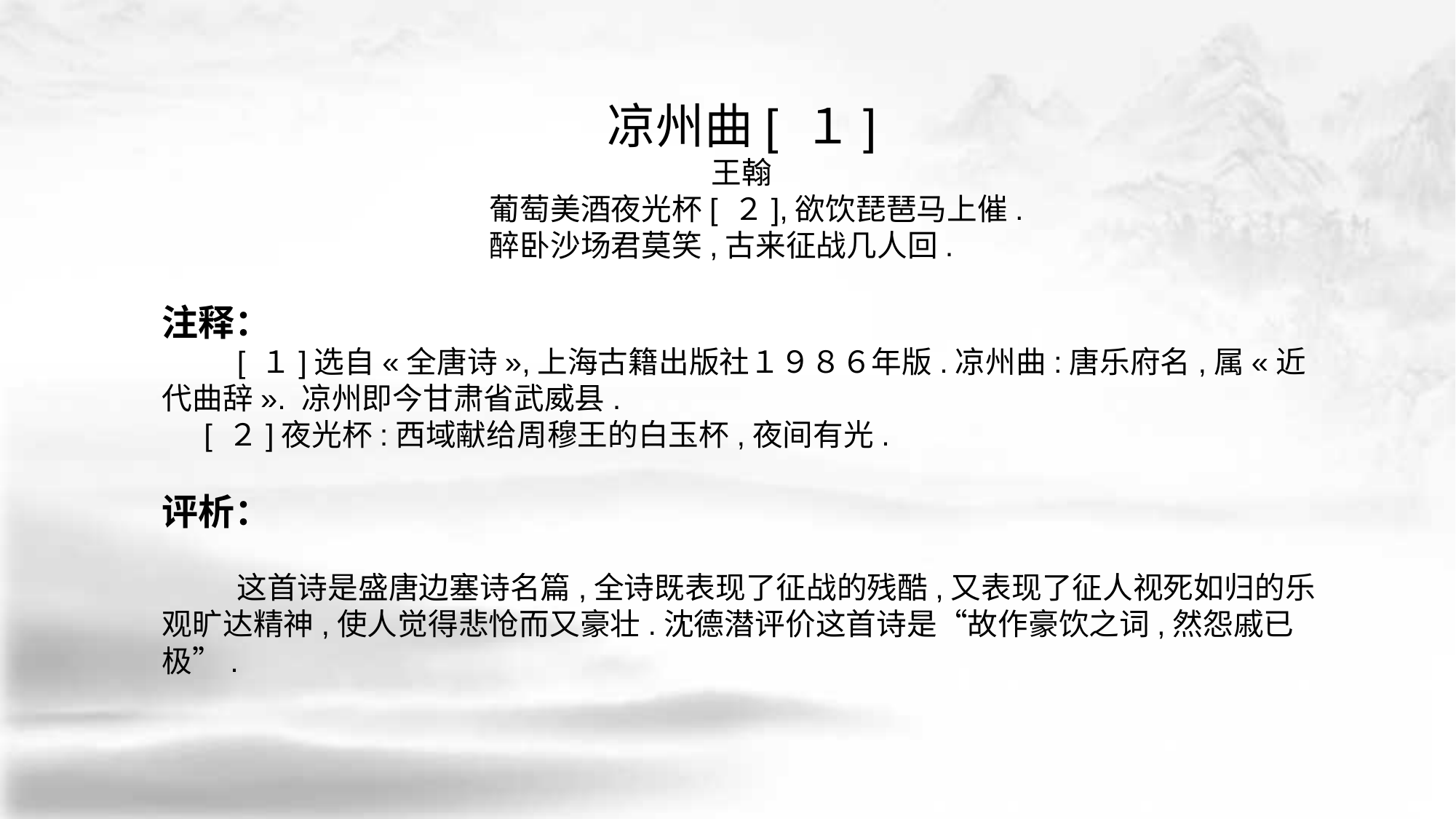

凉州曲[ １]
王翰
			葡萄美酒夜光杯[ ２],欲饮琵琶马上催.
			醉卧沙场君莫笑,古来征战几人回.

注释：
　　 [ １]选自«全唐诗»,上海古籍出版社１９８６年版.凉州曲:唐乐府名,属«近代曲辞». 凉州即今甘肃省武威县.
     [ ２]夜光杯:西域献给周穆王的白玉杯,夜间有光.

评析：

          这首诗是盛唐边塞诗名篇,全诗既表现了征战的残酷,又表现了征人视死如归的乐观旷达精神,使人觉得悲怆而又豪壮.沈德潜评价这首诗是“故作豪饮之词,然怨戚已极”.